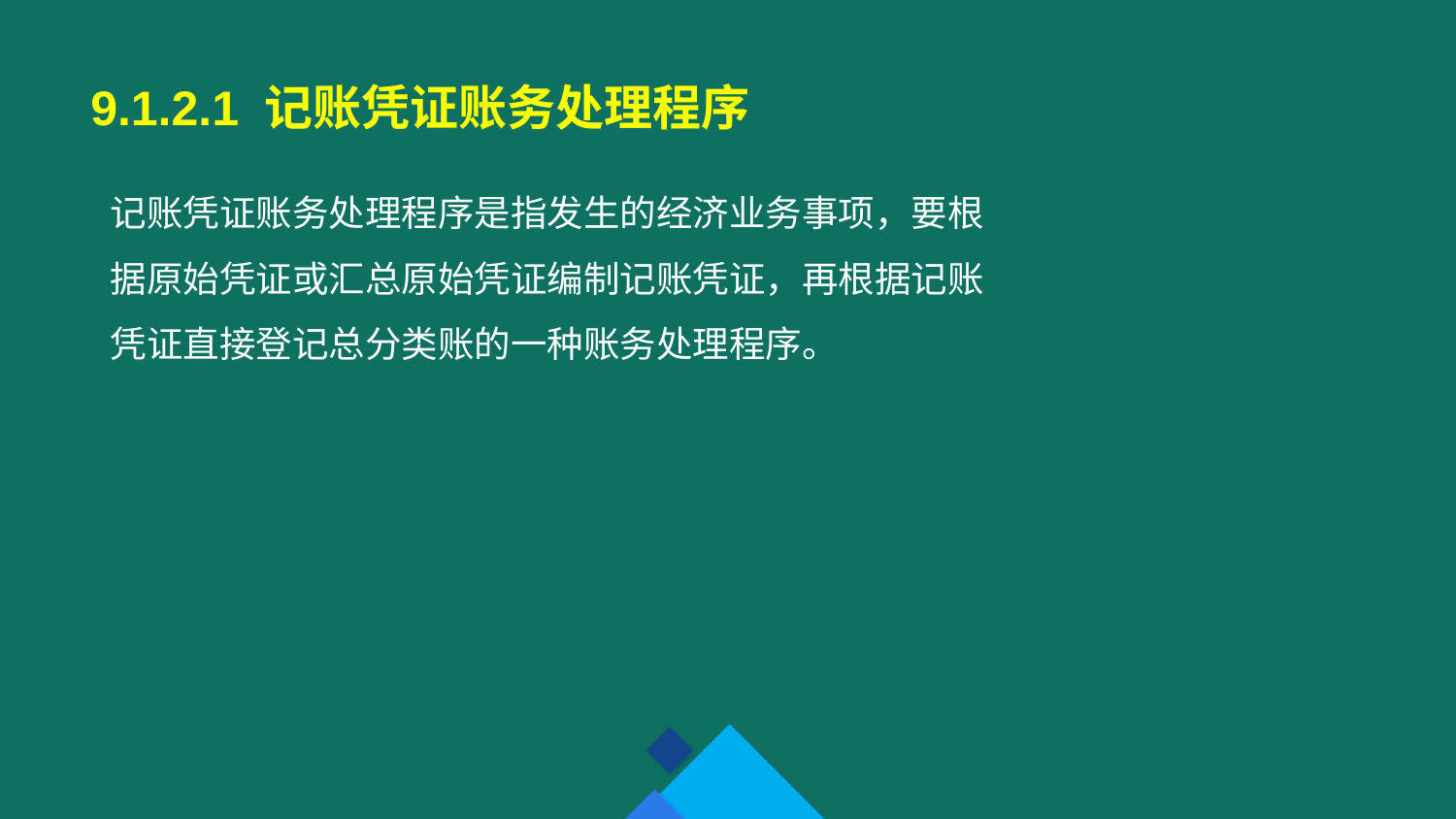

9.1.2.1 记账凭证账务处理程序
记账凭证账务处理程序是指发生的经济业务事项，要根据原始凭证或汇总原始凭证编制记账凭证，再根据记账凭证直接登记总分类账的一种账务处理程序。